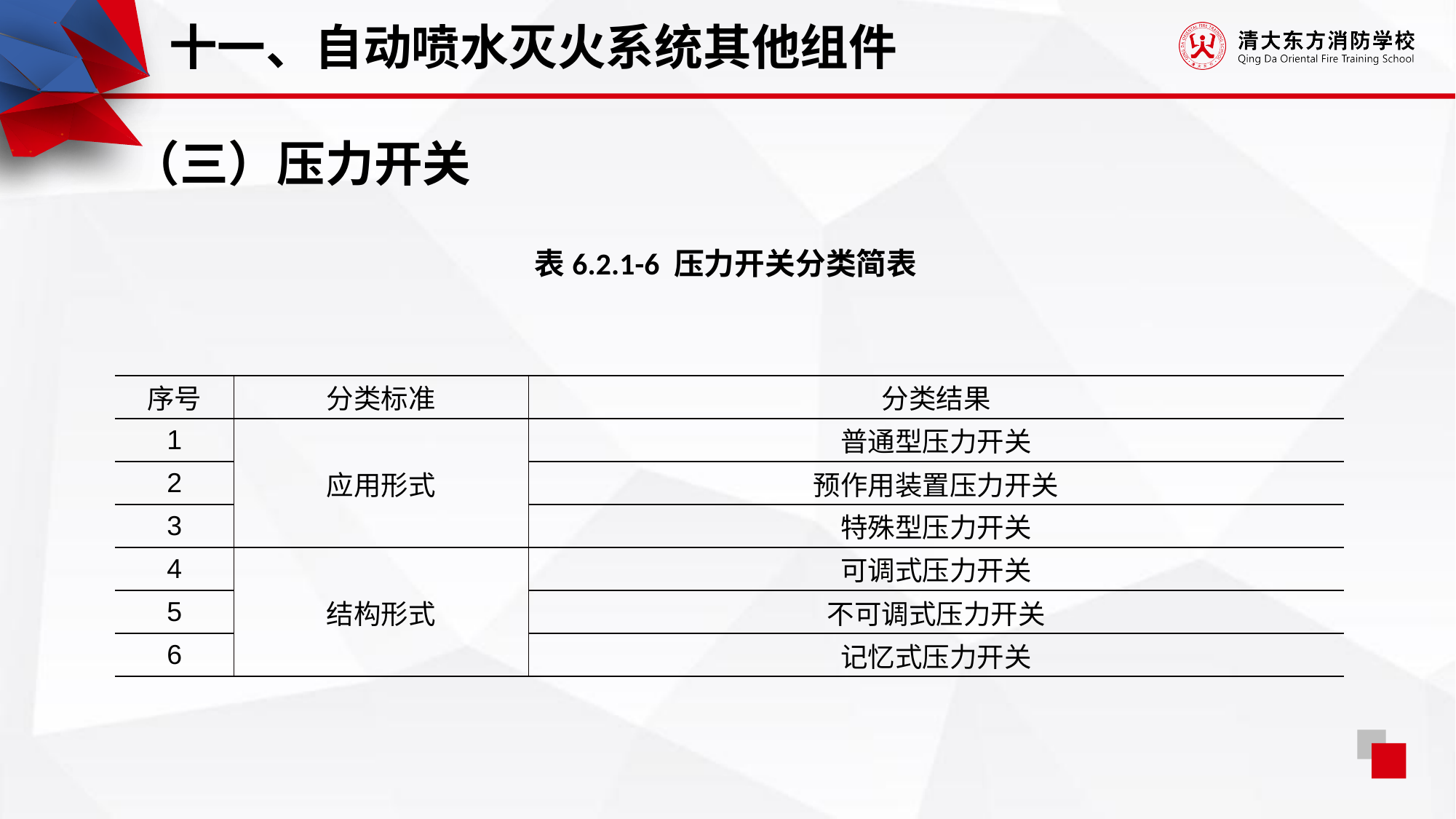

十一、自动喷水灭火系统其他组件

（三）压力开关
表6.2.1-6 压力开关分类简表
| 序号 | 分类标准 | 分类结果 |
| --- | --- | --- |
| 1 | 应用形式 | 普通型压力开关 |
| 2 |  | 预作用装置压力开关 |
| 3 |  | 特殊型压力开关 |
| 4 | 结构形式 | 可调式压力开关 |
| 5 |  | 不可调式压力开关 |
| 6 |  | 记忆式压力开关 |